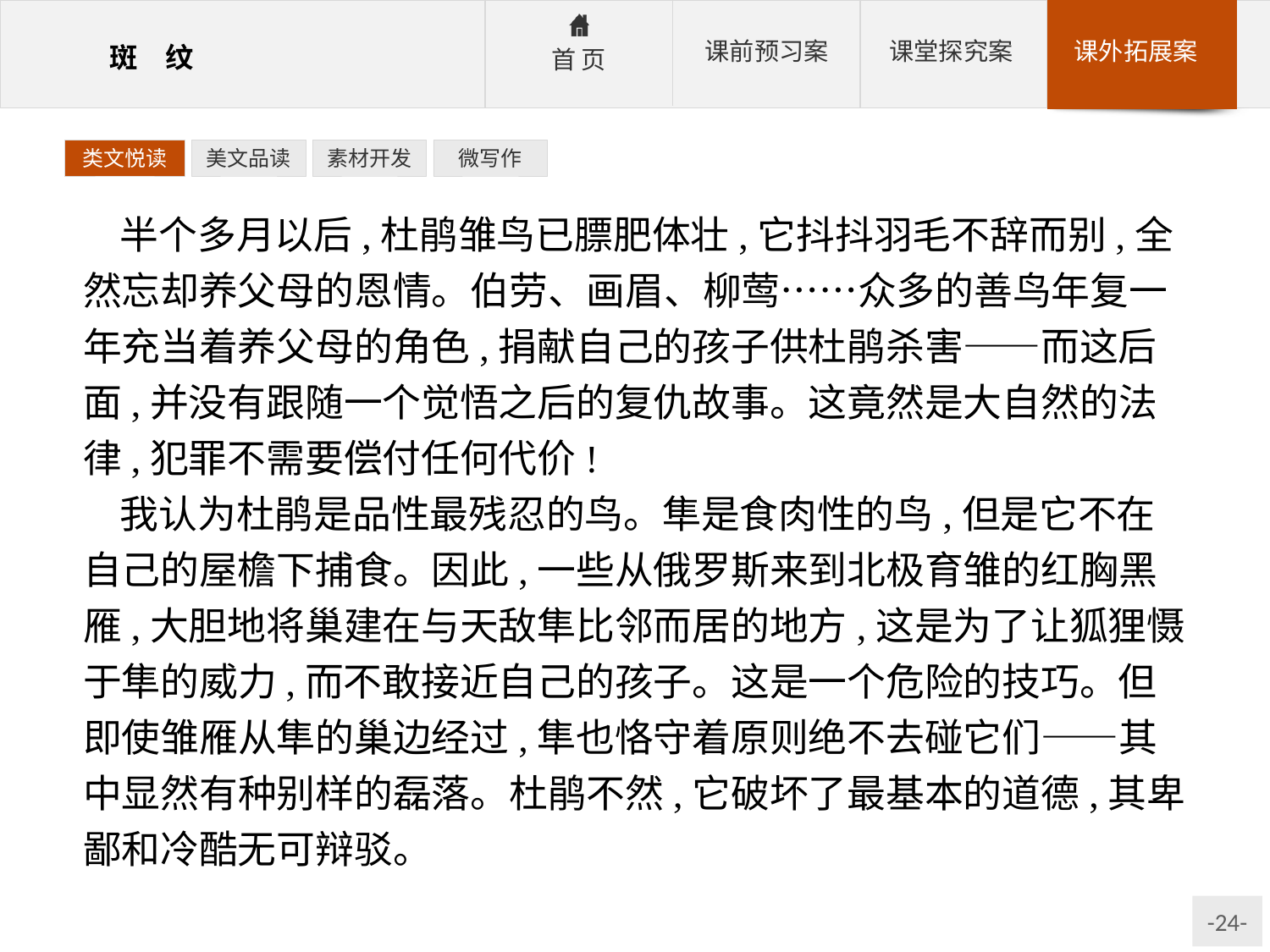

类文悦读
美文品读
素材开发
微写作
半个多月以后,杜鹃雏鸟已膘肥体壮,它抖抖羽毛不辞而别,全然忘却养父母的恩情。伯劳、画眉、柳莺……众多的善鸟年复一年充当着养父母的角色,捐献自己的孩子供杜鹃杀害——而这后面,并没有跟随一个觉悟之后的复仇故事。这竟然是大自然的法律,犯罪不需要偿付任何代价!
我认为杜鹃是品性最残忍的鸟。隼是食肉性的鸟,但是它不在自己的屋檐下捕食。因此,一些从俄罗斯来到北极育雏的红胸黑雁,大胆地将巢建在与天敌隼比邻而居的地方,这是为了让狐狸慑于隼的威力,而不敢接近自己的孩子。这是一个危险的技巧。但即使雏雁从隼的巢边经过,隼也恪守着原则绝不去碰它们——其中显然有种别样的磊落。杜鹃不然,它破坏了最基本的道德,其卑鄙和冷酷无可辩驳。